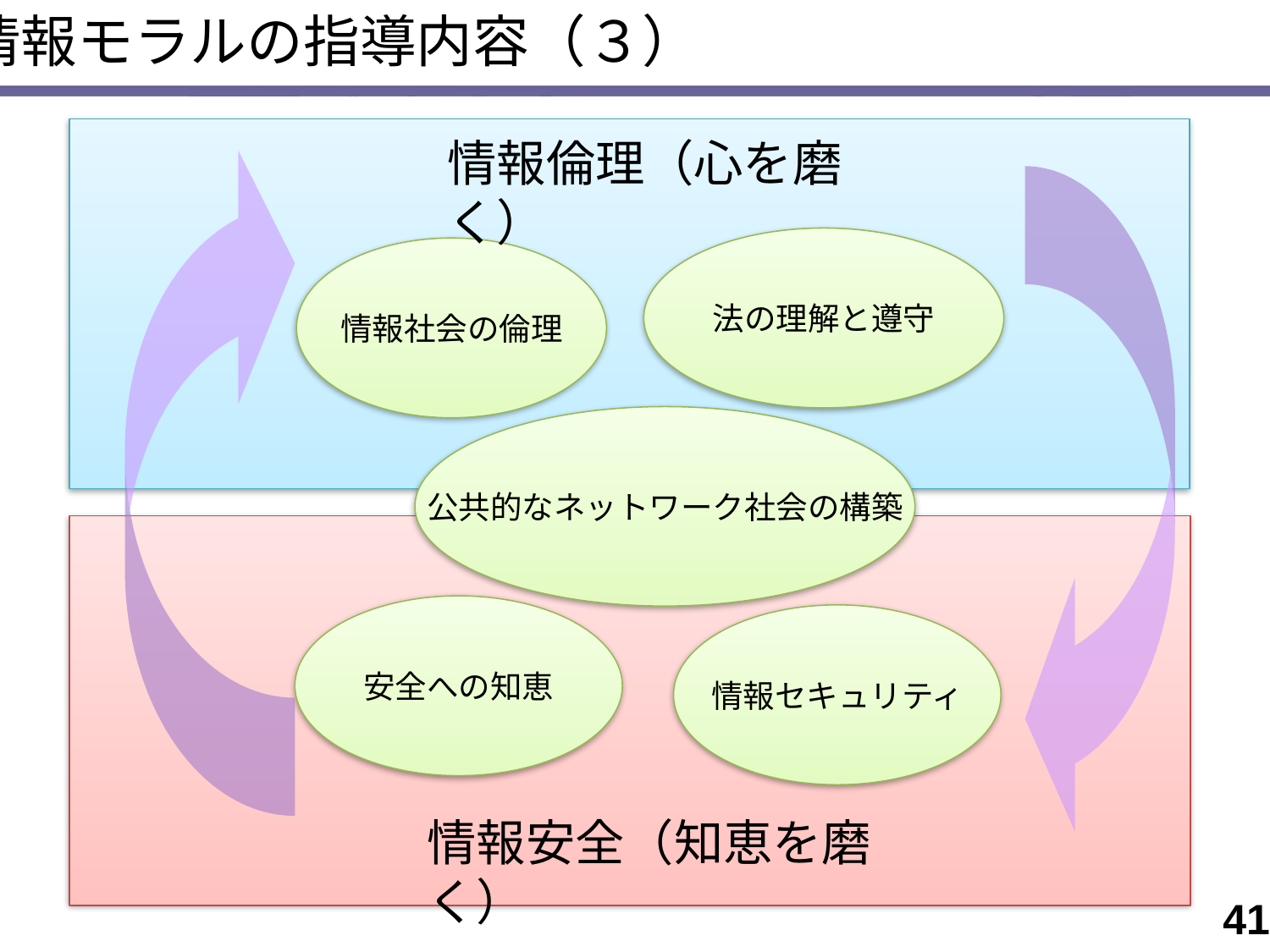

情報モラルの指導内容（３）

情報倫理（心を磨く）
法の理解と遵守
情報社会の倫理

公共的なネットワーク社会の構築

安全への知恵
情報セキュリティ
情報安全（知恵を磨く）
41